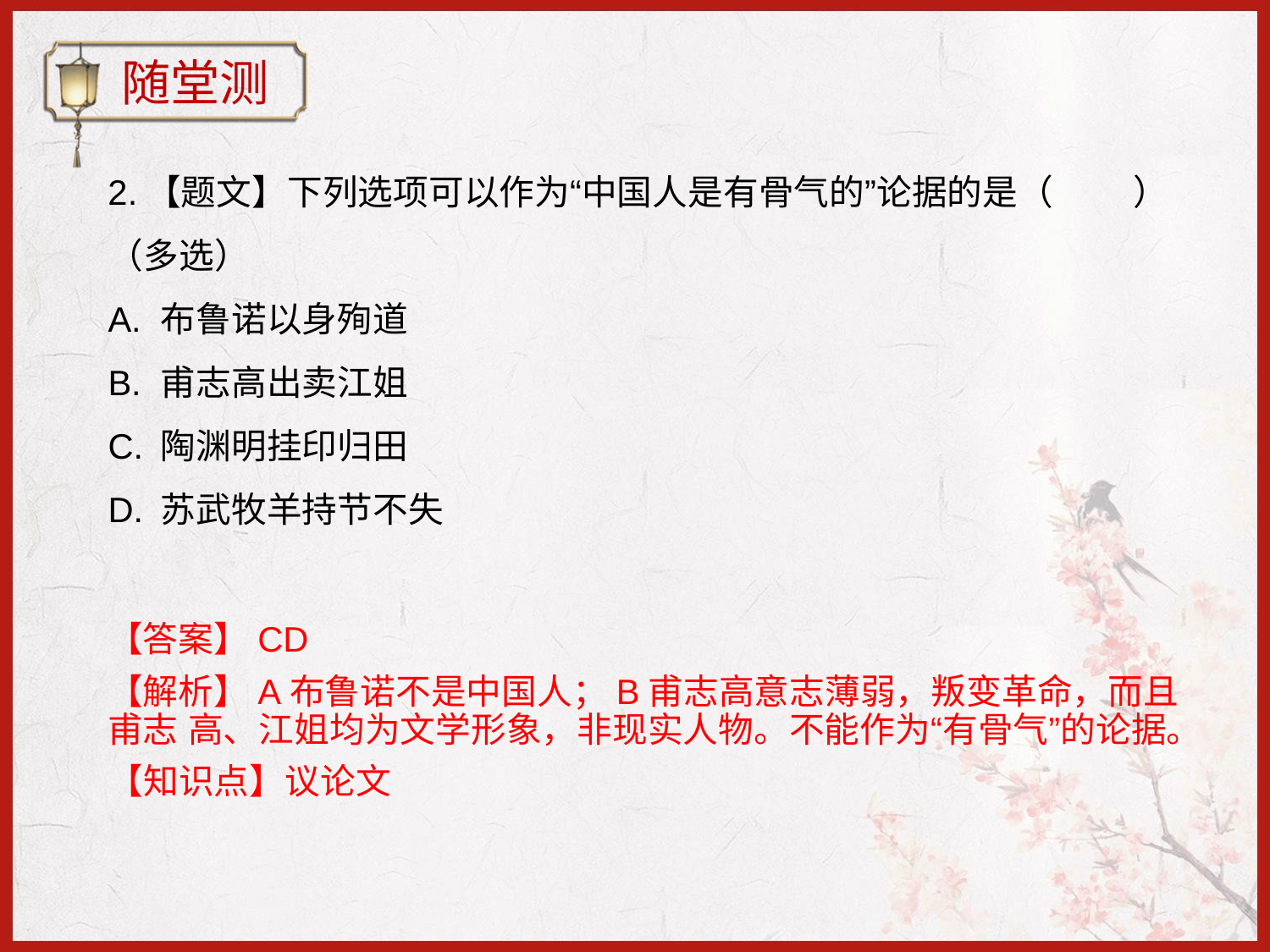

随堂测
# 2.【题文】下列选项可以作为“中国人是有骨气的”论据的是（	）
（多选）
布鲁诺以身殉道
甫志高出卖江姐
陶渊明挂印归田
苏武牧羊持节不失

【答案】CD
【解析】A布鲁诺不是中国人；B甫志高意志薄弱，叛变革命，而且甫志 高、江姐均为文学形象，非现实人物。不能作为“有骨气”的论据。
【知识点】议论文